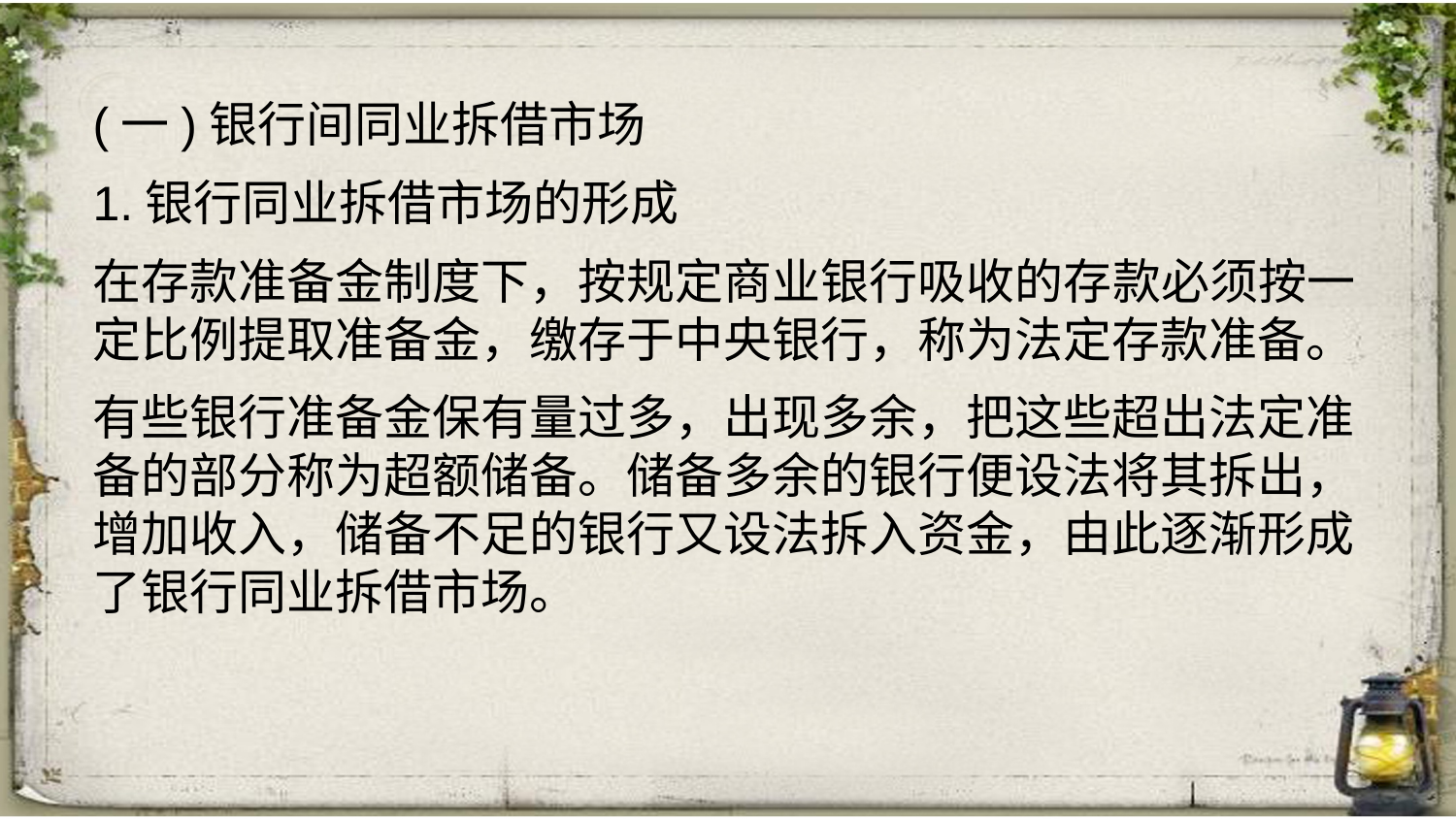

(一)银行间同业拆借市场
1.银行同业拆借市场的形成
在存款准备金制度下，按规定商业银行吸收的存款必须按一定比例提取准备金，缴存于中央银行，称为法定存款准备。
有些银行准备金保有量过多，出现多余，把这些超出法定准备的部分称为超额储备。储备多余的银行便设法将其拆出，增加收入，储备不足的银行又设法拆入资金，由此逐渐形成了银行同业拆借市场。